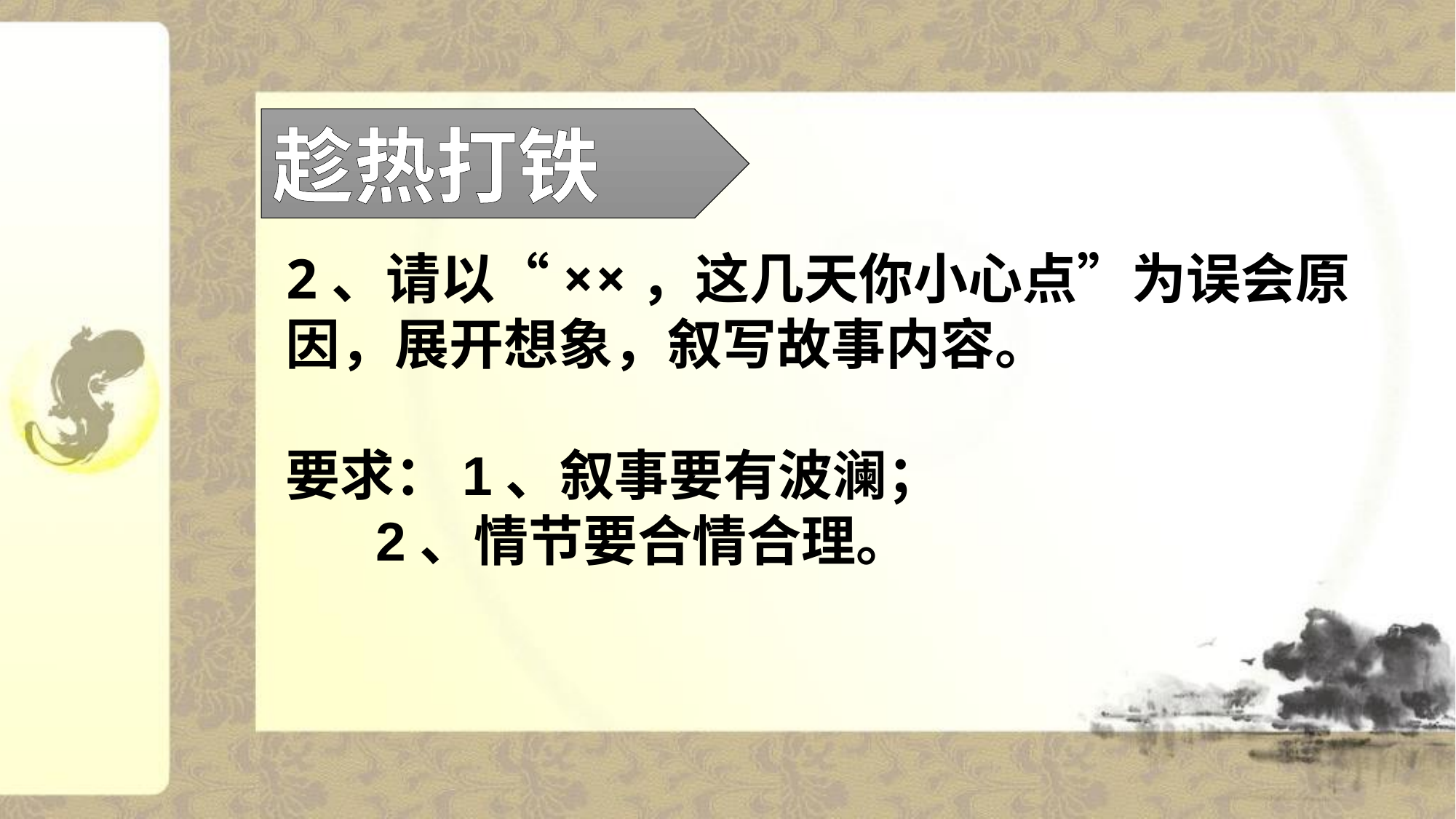

趁热打铁
2、请以“××，这几天你小心点”为误会原因，展开想象，叙写故事内容。

要求：1、叙事要有波澜；
      2、情节要合情合理。